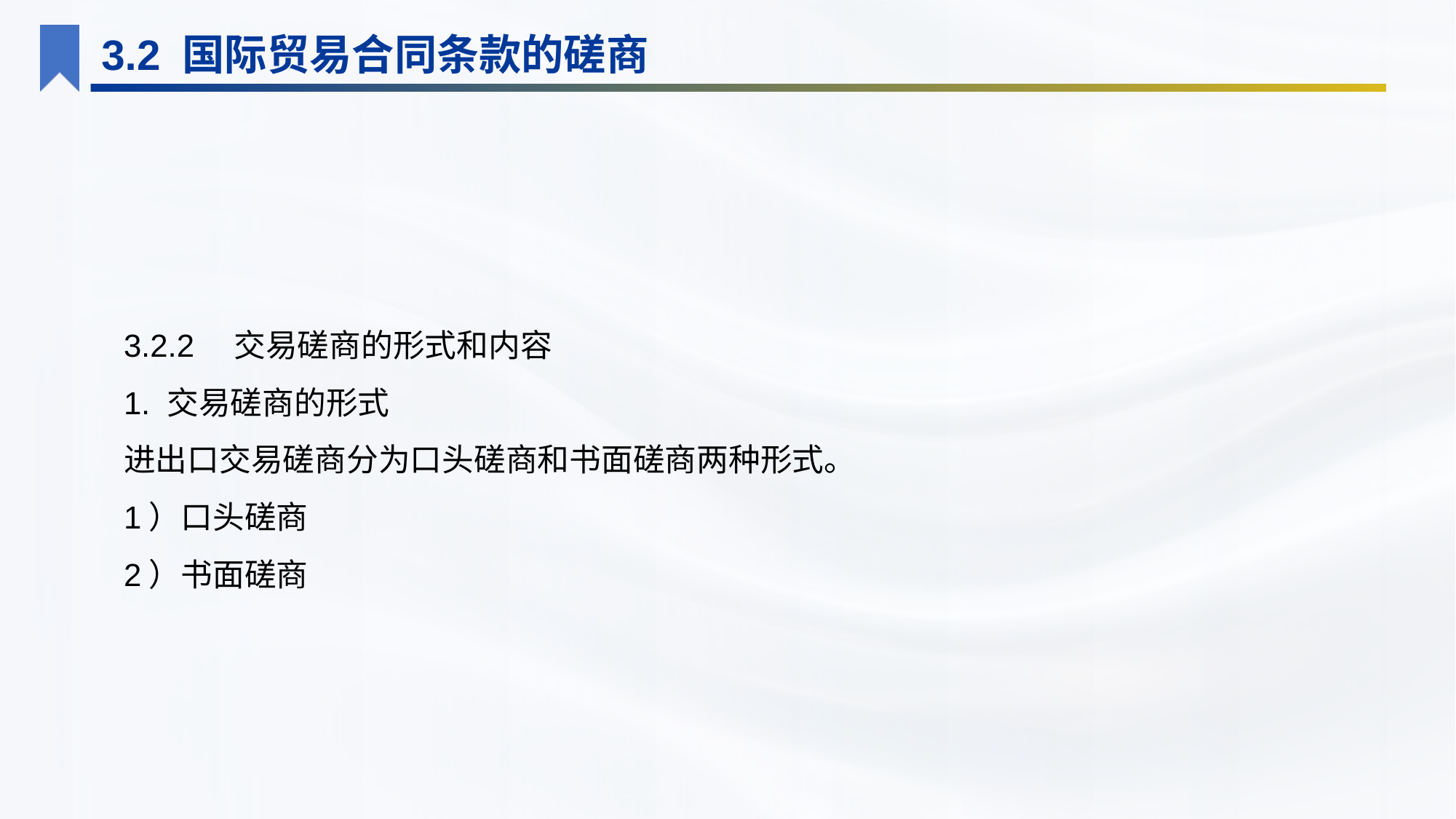

3.2 国际贸易合同条款的磋商
3.2.2　交易磋商的形式和内容
1. 交易磋商的形式
进出口交易磋商分为口头磋商和书面磋商两种形式。
1）口头磋商
2）书面磋商